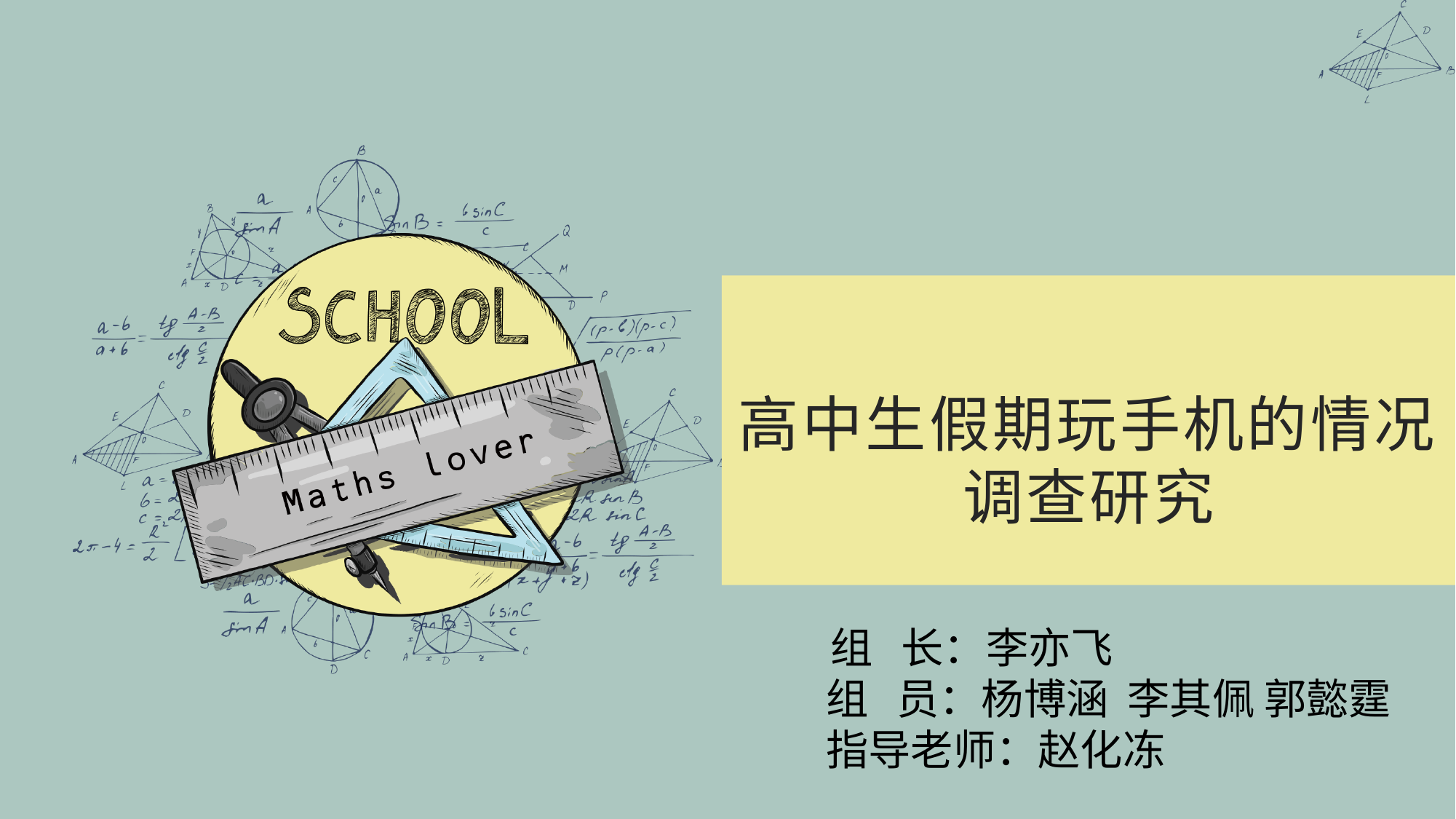

高中生假期玩手机的情况调查研究

#
                 组   长：李亦飞
           组   员：杨博涵  李其佩 郭懿霆
           指导老师：赵化冻

2021.5